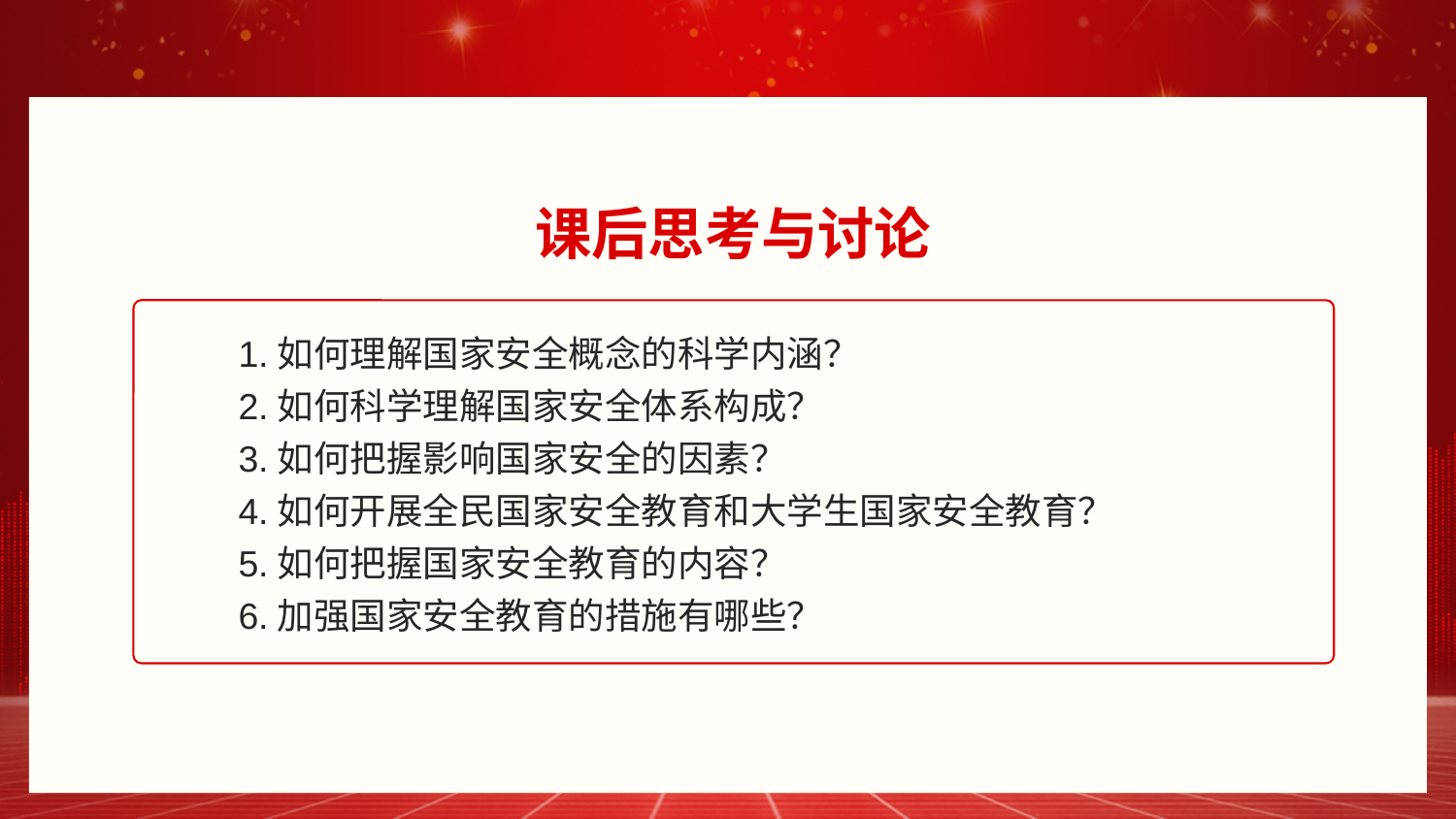

课后思考与讨论

1.如何理解国家安全概念的科学内涵？
2.如何科学理解国家安全体系构成？
3.如何把握影响国家安全的因素？
4.如何开展全民国家安全教育和大学生国家安全教育？
5.如何把握国家安全教育的内容？
6.加强国家安全教育的措施有哪些？